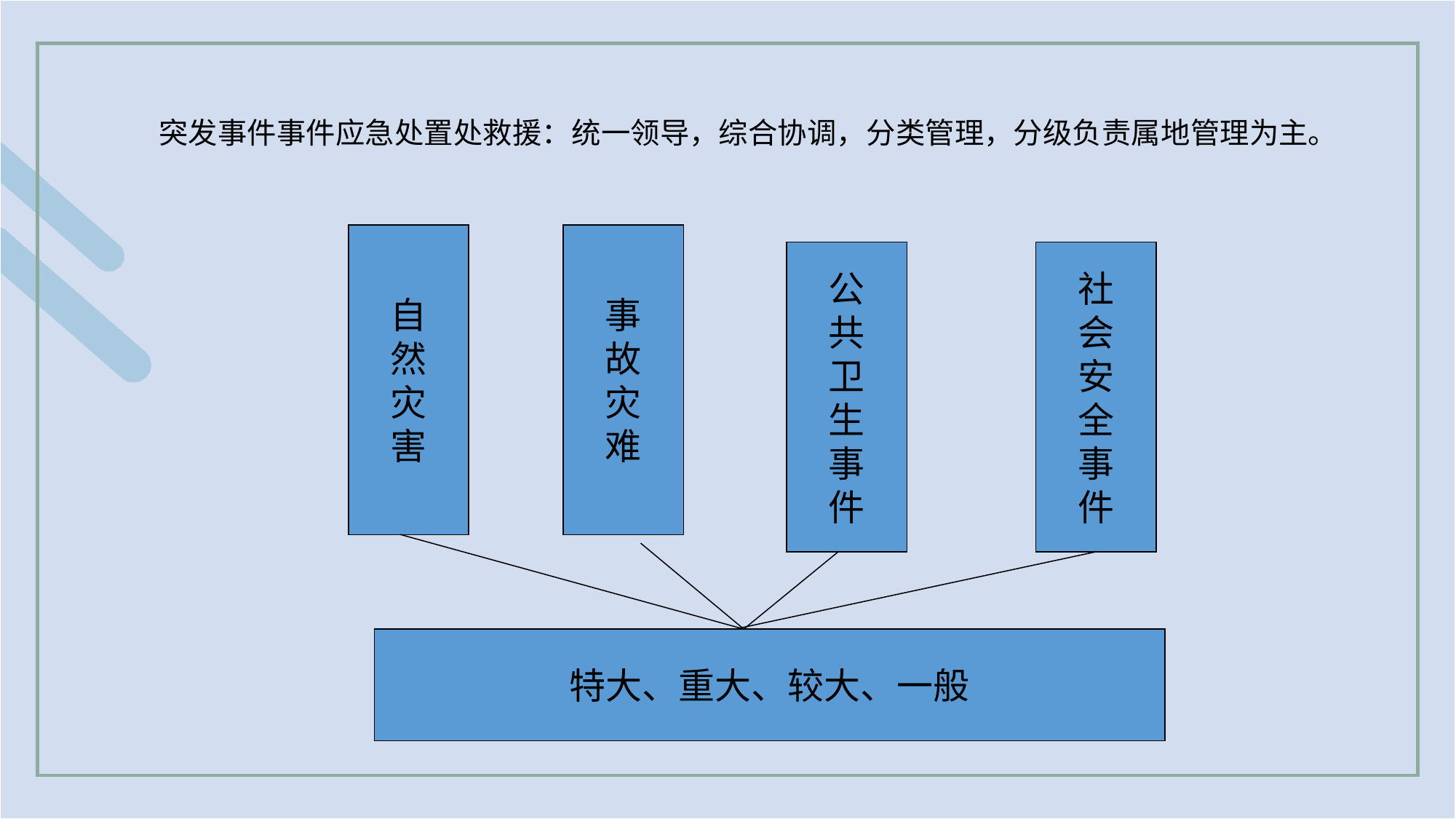

# 突发事件事件应急处置处救援：统一领导，综合协调，分类管理，分级负责属地管理为主。
自
然
灾
害
事
故
灾
难
公
共
卫
生
事
件
社
会
安
全
事
件

特大、重大、较大、一般